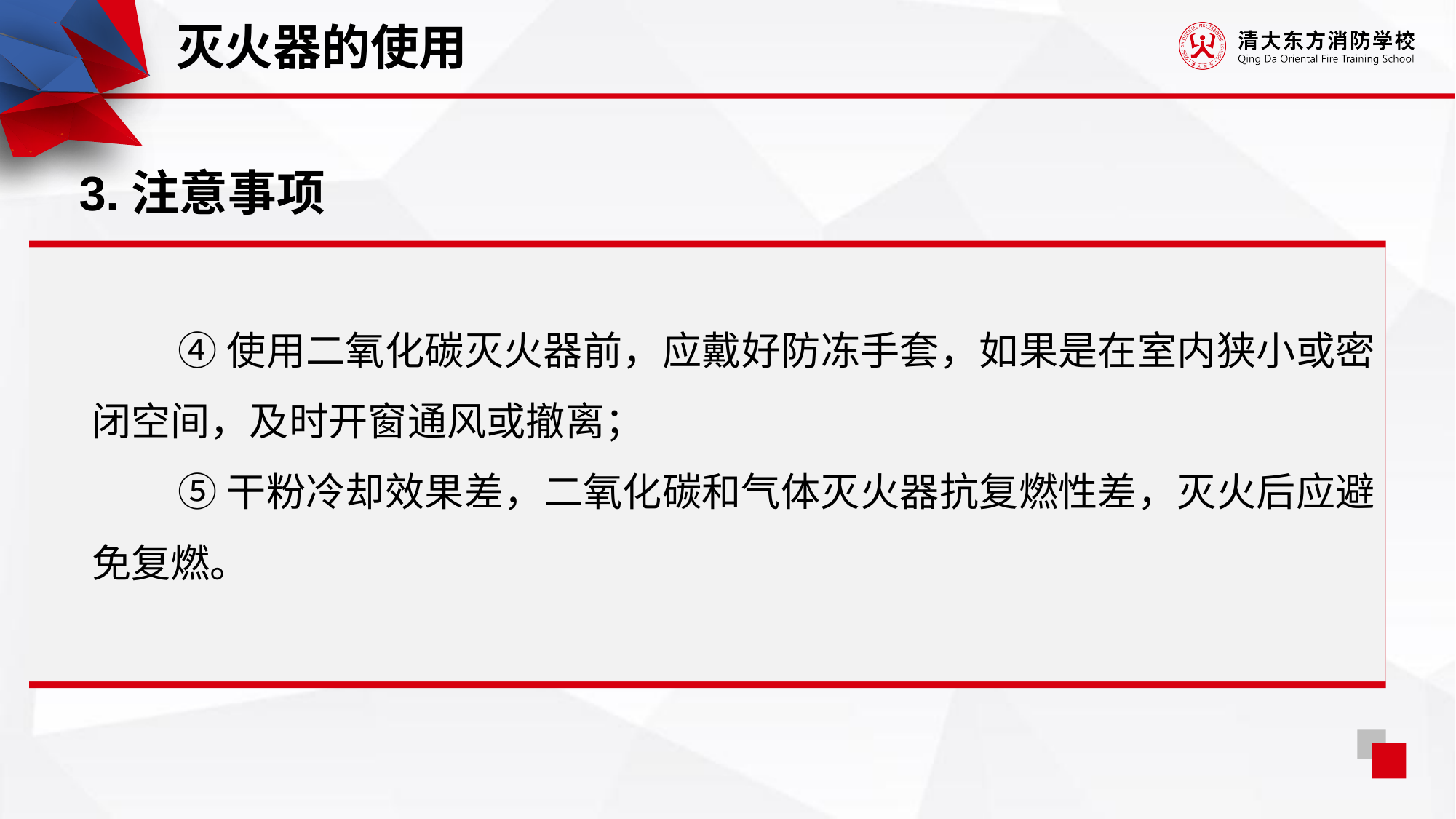

灭火器的使用

3.注意事项

④使用二氧化碳灭火器前，应戴好防冻手套，如果是在室内狭小或密闭空间，及时开窗通风或撤离；
⑤干粉冷却效果差，二氧化碳和气体灭火器抗复燃性差，灭火后应避免复燃。